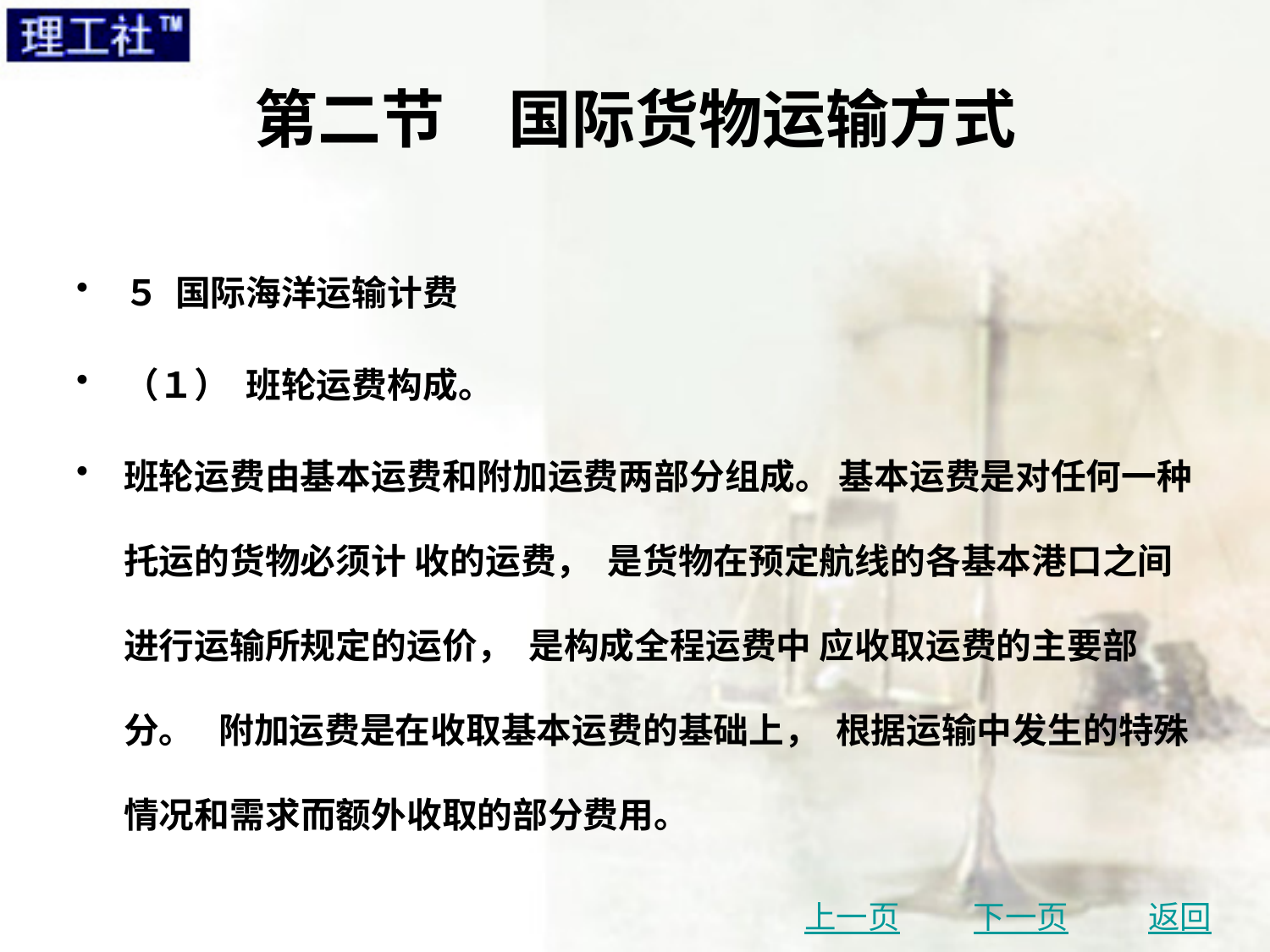

# 第二节　国际货物运输方式
５  国际海洋运输计费
（１）  班轮运费构成。
班轮运费由基本运费和附加运费两部分组成。 基本运费是对任何一种托运的货物必须计 收的运费，  是货物在预定航线的各基本港口之间进行运输所规定的运价，  是构成全程运费中 应收取运费的主要部分。   附加运费是在收取基本运费的基础上，  根据运输中发生的特殊情况和需求而额外收取的部分费用。
上一页
下一页
返回